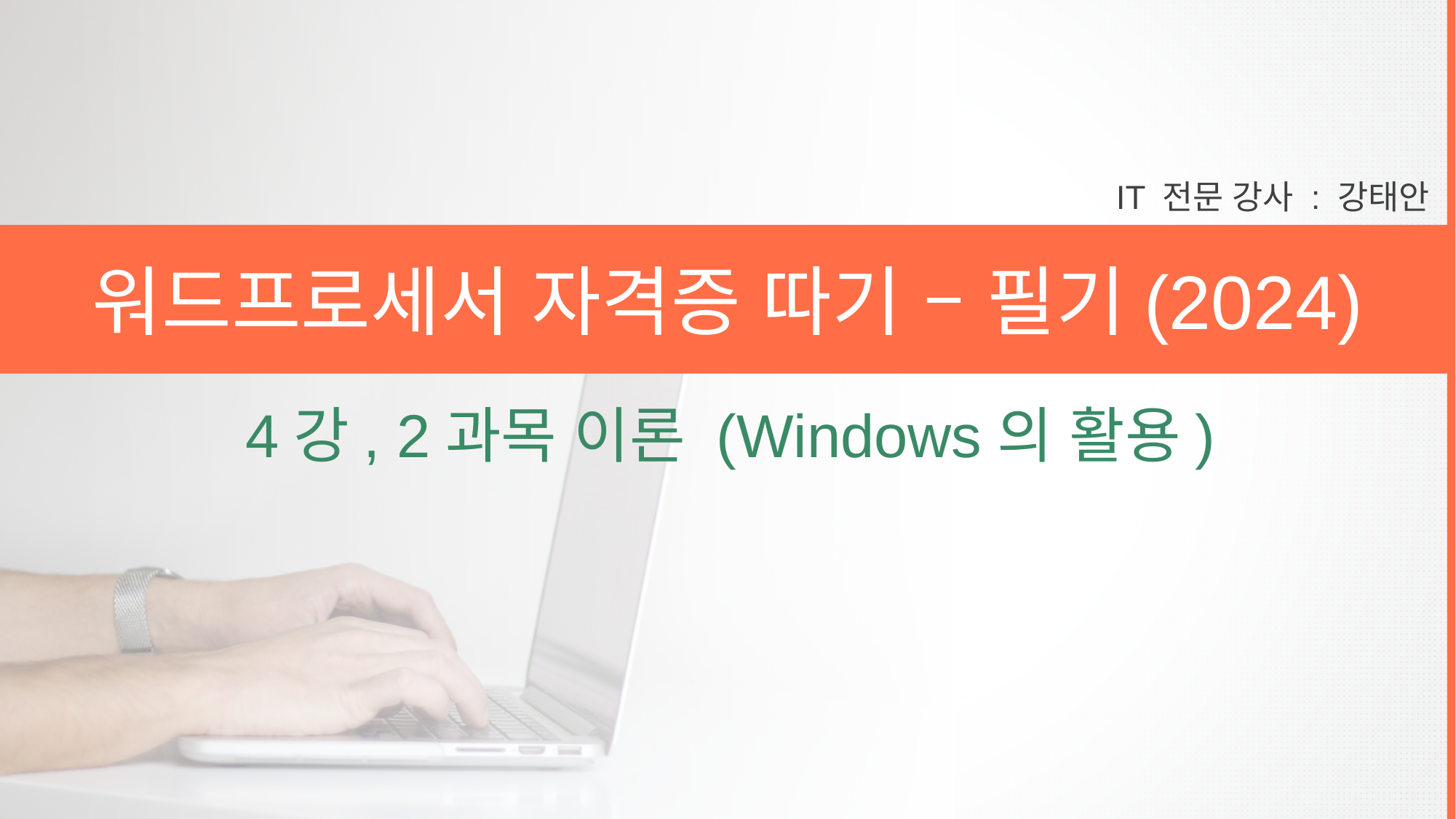

IT 전문 강사 : 강태안
워드프로세서 자격증 따기 – 필기(2024)
4강, 2과목 이론 (Windows의 활용)